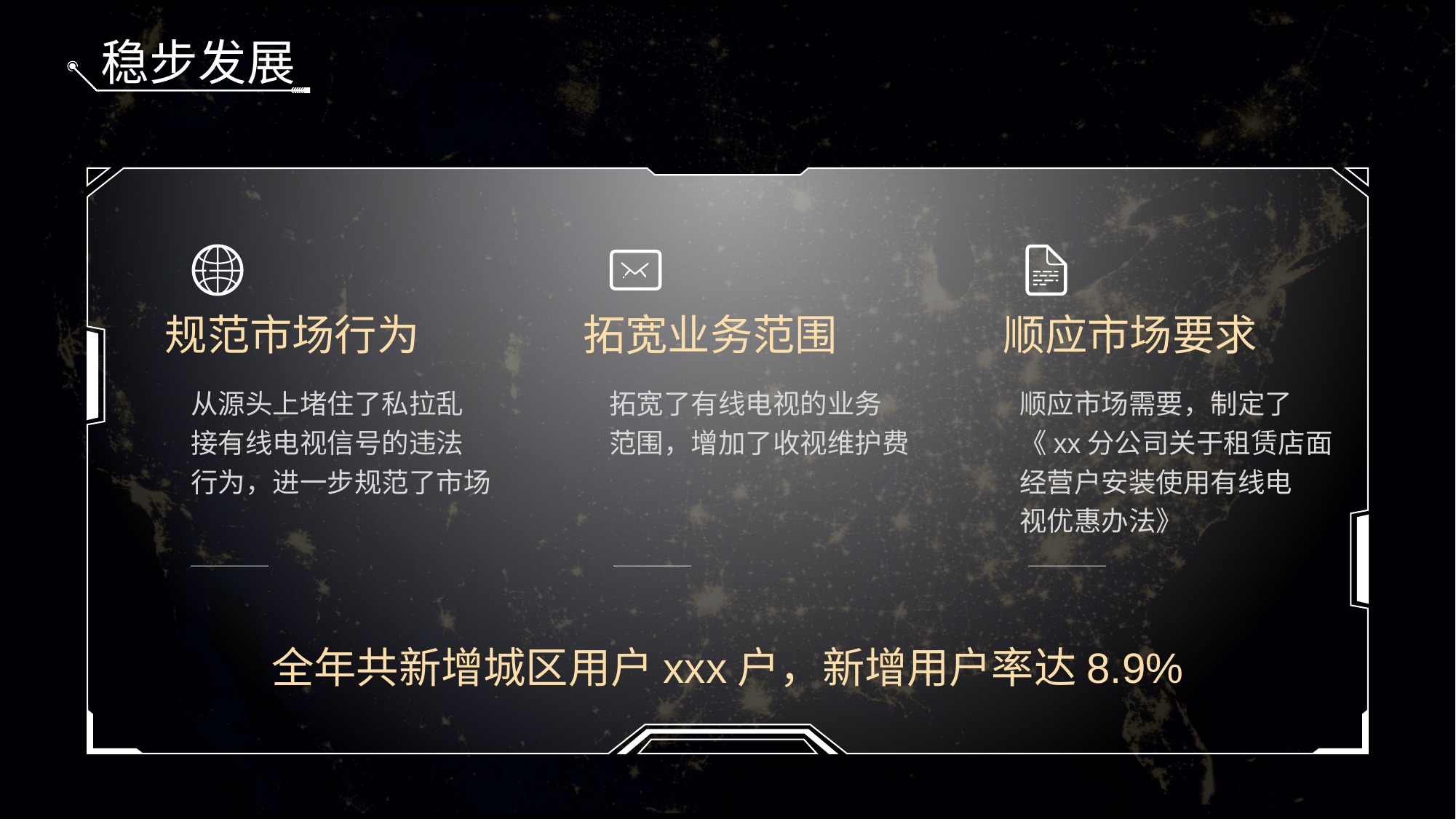

稳步发展

规范市场行为
拓宽业务范围
顺应市场要求
从源头上堵住了私拉乱
接有线电视信号的违法
行为，进一步规范了市场
拓宽了有线电视的业务
范围，增加了收视维护费
顺应市场需要，制定了
《xx分公司关于租赁店面
经营户安装使用有线电
视优惠办法》
全年共新增城区用户xxx户，新增用户率达8.9%